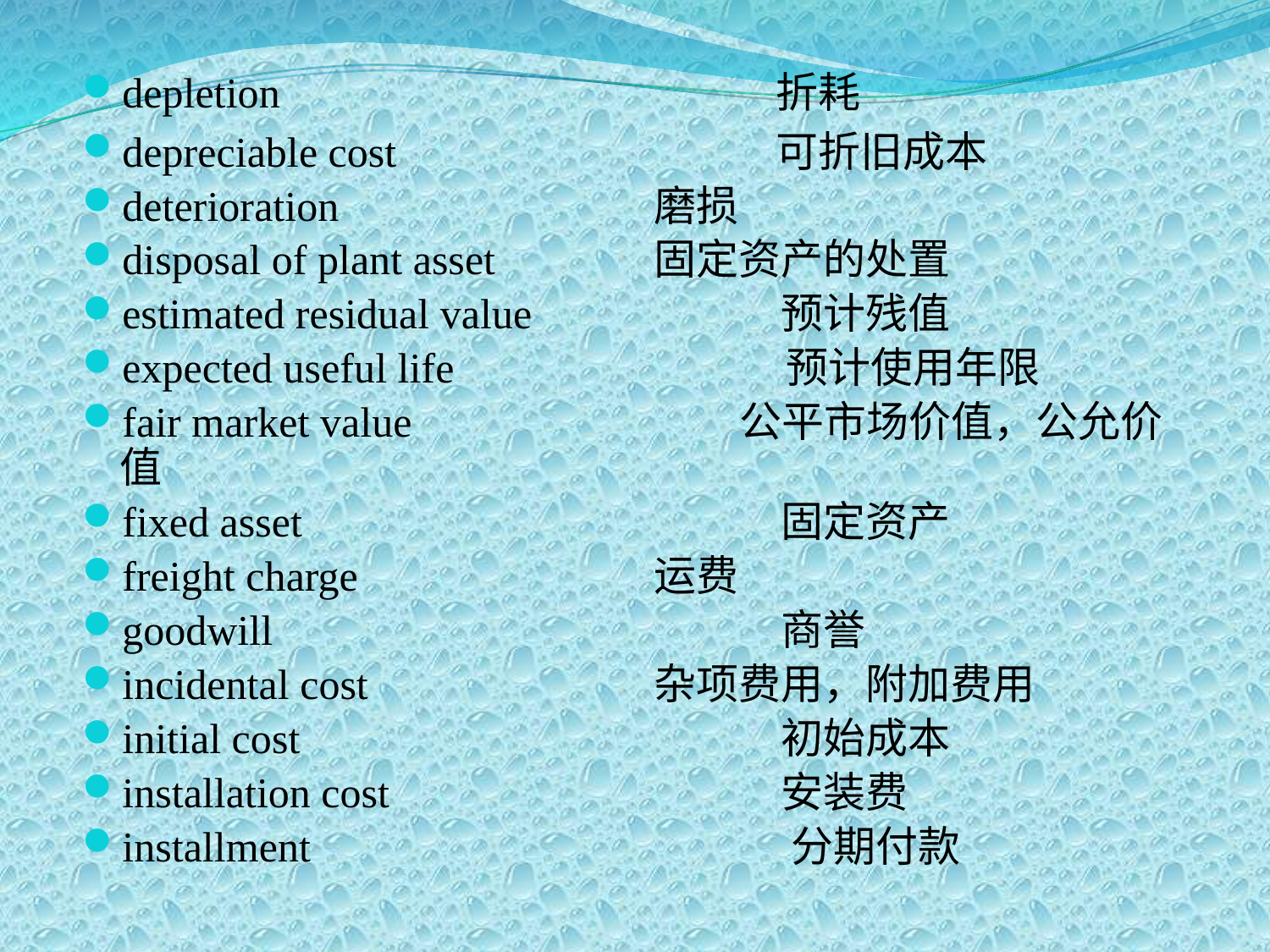

depletion				 折耗
depreciable cost			 可折旧成本
deterioration		             磨损
disposal of plant asset	             固定资产的处置
estimated residual value	             预计残值
expected useful life	                         预计使用年限
fair market value                              公平市场价值，公允价值
fixed asset			             固定资产
freight charge		             运费
goodwill			             商誉
incidental cost		             杂项费用，附加费用
initial cost			             初始成本
installation cost		             安装费
installment 	                                     分期付款